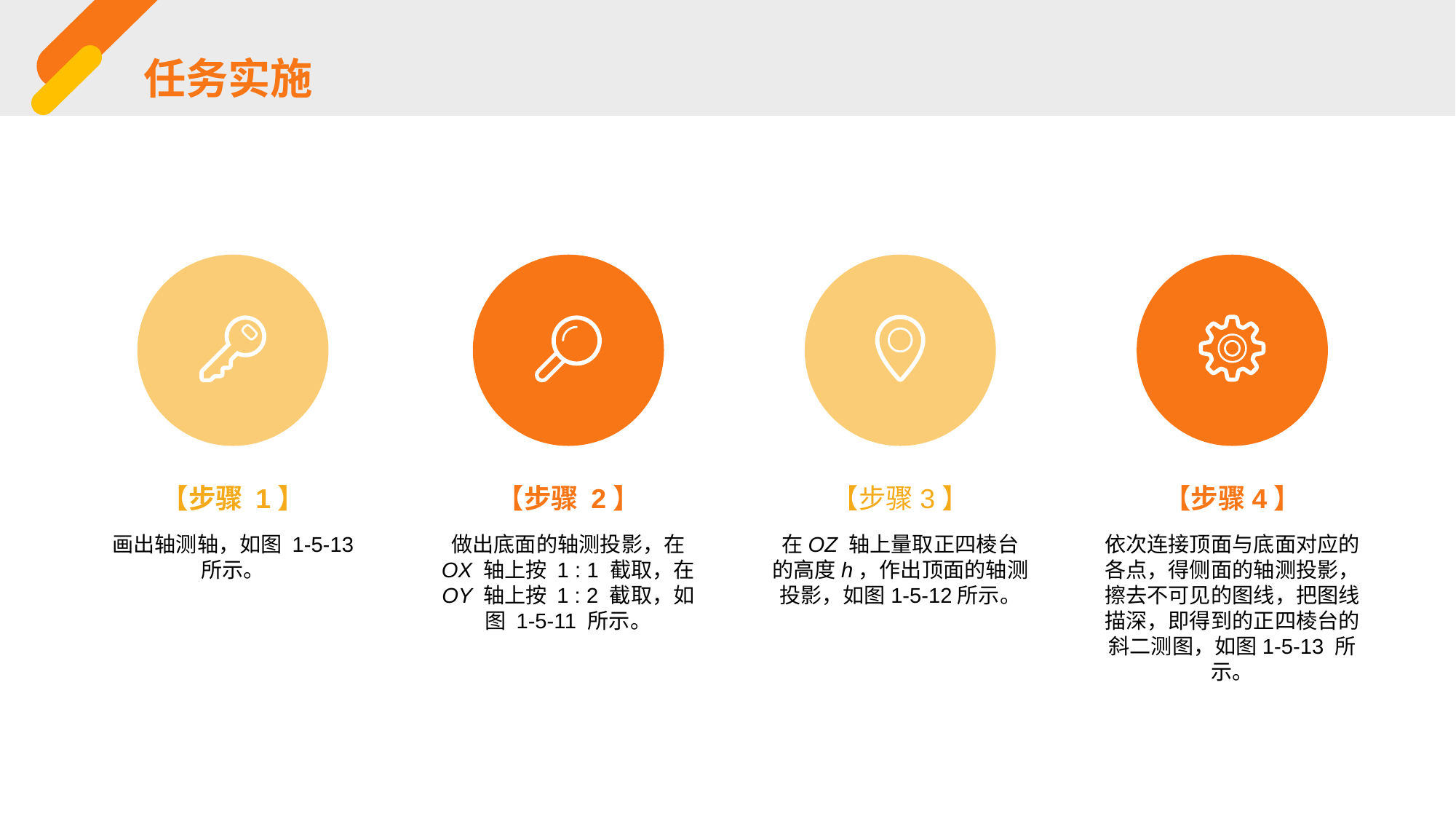

任务实施

【步骤 1】
画出轴测轴，如图 1-5-13 所示。

【步骤 2】
做出底面的轴测投影，在 OX 轴上按 1 : 1 截取，在 OY 轴上按 1 : 2 截取，如图 1-5-11 所示。

【步骤3】
在OZ 轴上量取正四棱台的高度h，作出顶面的轴测投影，如图1-5-12所示。

【步骤4】
依次连接顶面与底面对应的各点，得侧面的轴测投影，擦去不可见的图线，把图线描深，即得到的正四棱台的斜二测图，如图1-5-13 所示。